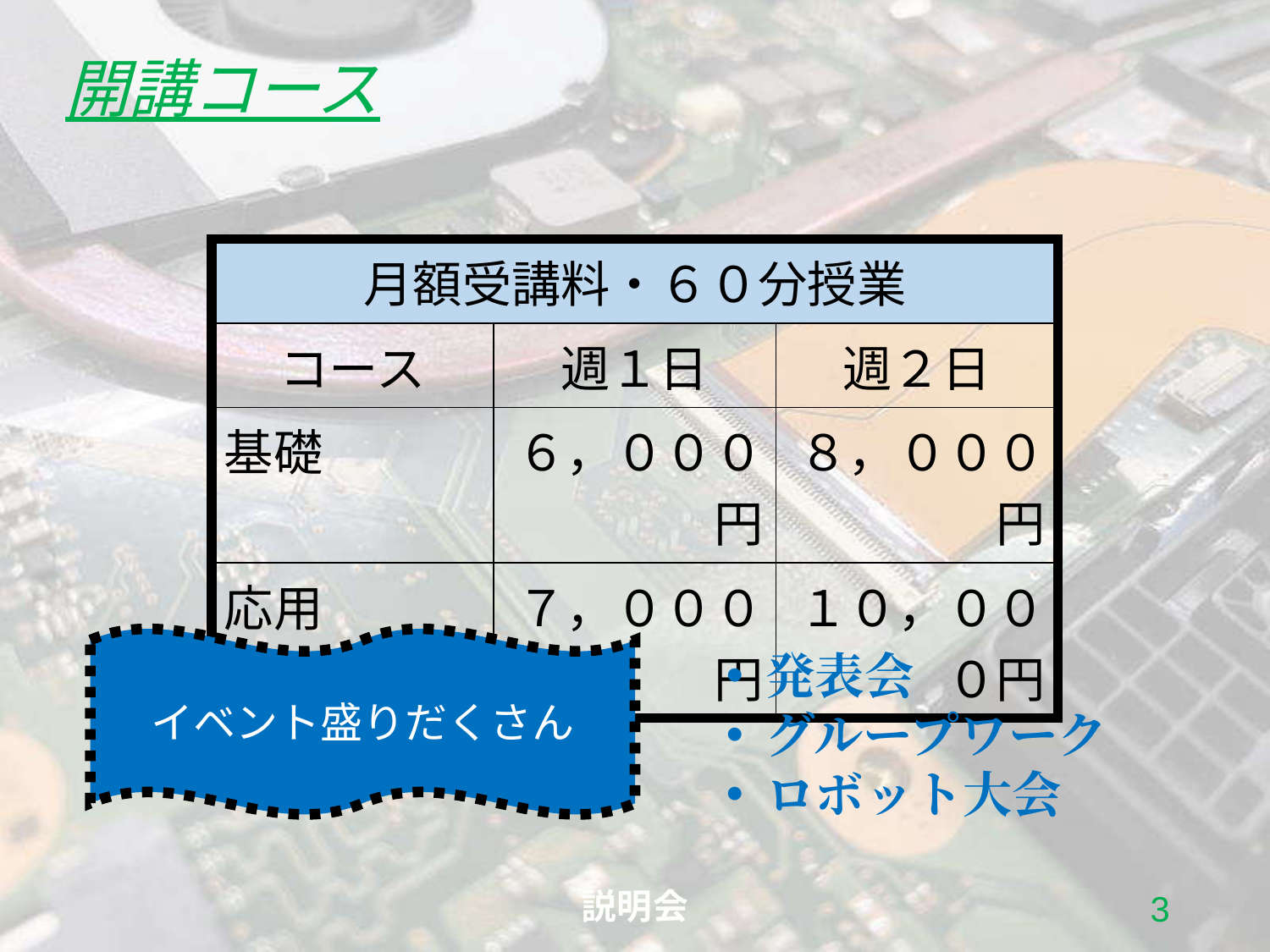

開講コース
| 月額受講料・６０分授業 |  |  |
| --- | --- | --- |
| コース | 週１日 | 週２日 |
| 基礎 | ６，０００円 | ８，０００円 |
| 応用 | ７，０００円 | １０，０００円 |
イベント盛りだくさん
発表会
グループワーク
ロボット大会
3